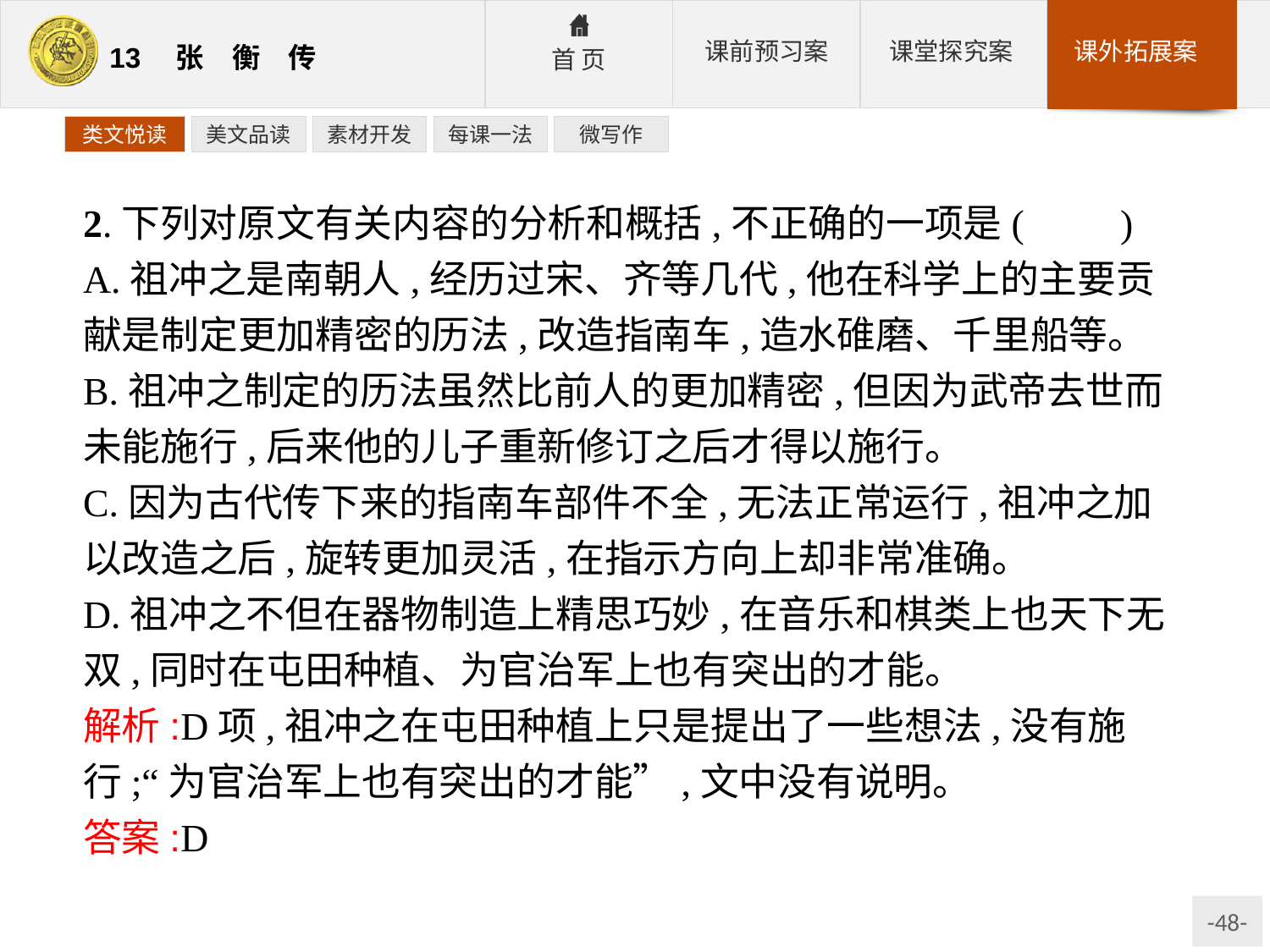

类文悦读
美文品读
素材开发
每课一法
微写作
2.下列对原文有关内容的分析和概括,不正确的一项是(　　)
A.祖冲之是南朝人,经历过宋、齐等几代,他在科学上的主要贡献是制定更加精密的历法,改造指南车,造水碓磨、千里船等。
B.祖冲之制定的历法虽然比前人的更加精密,但因为武帝去世而未能施行,后来他的儿子重新修订之后才得以施行。
C.因为古代传下来的指南车部件不全,无法正常运行,祖冲之加以改造之后,旋转更加灵活,在指示方向上却非常准确。
D.祖冲之不但在器物制造上精思巧妙,在音乐和棋类上也天下无双,同时在屯田种植、为官治军上也有突出的才能。
解析:D项,祖冲之在屯田种植上只是提出了一些想法,没有施行;“为官治军上也有突出的才能”,文中没有说明。
答案:D